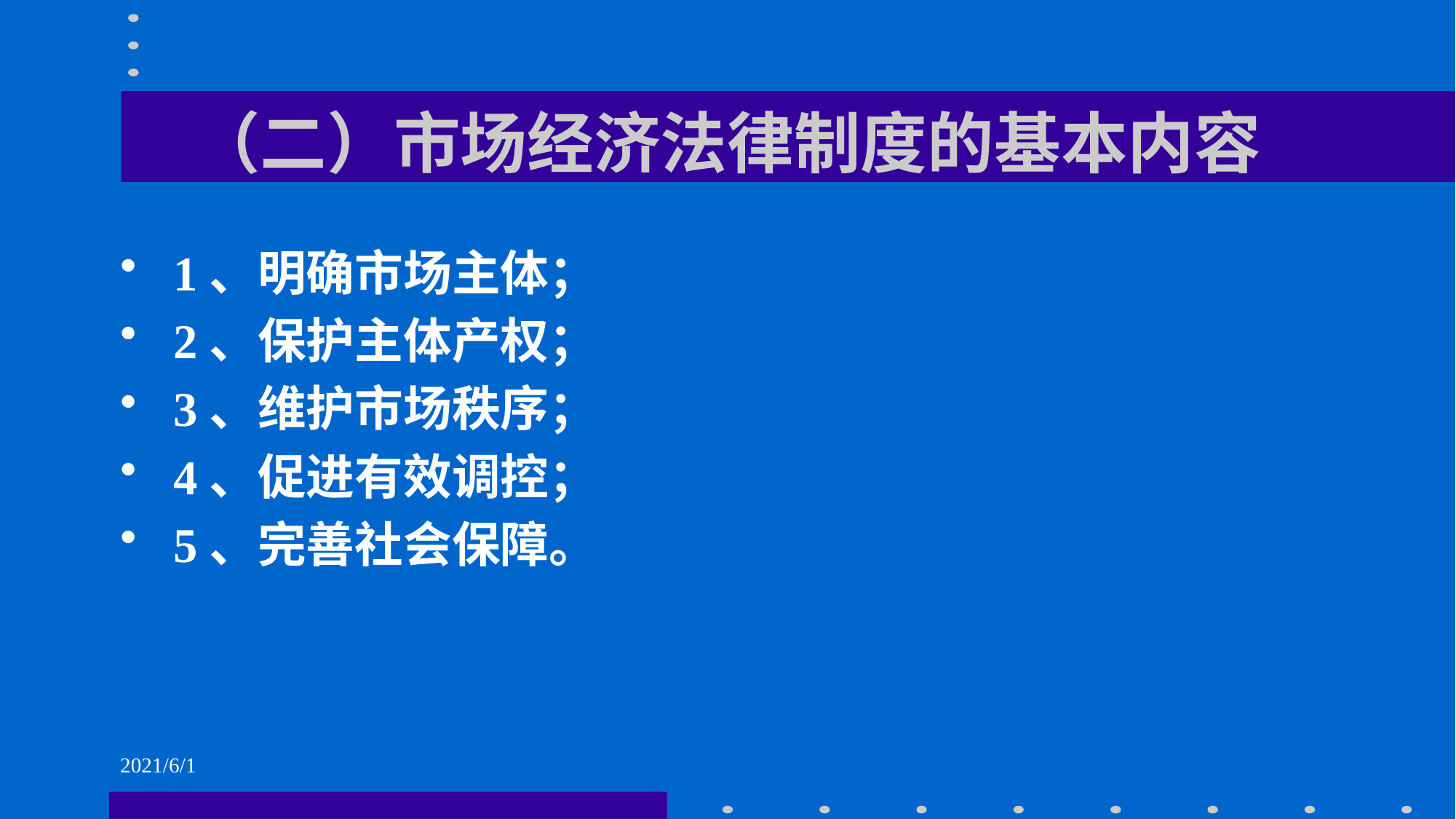

# （二）市场经济法律制度的基本内容
 1、明确市场主体；
 2、保护主体产权；
 3、维护市场秩序；
 4、促进有效调控；
 5、完善社会保障。
2021/6/1